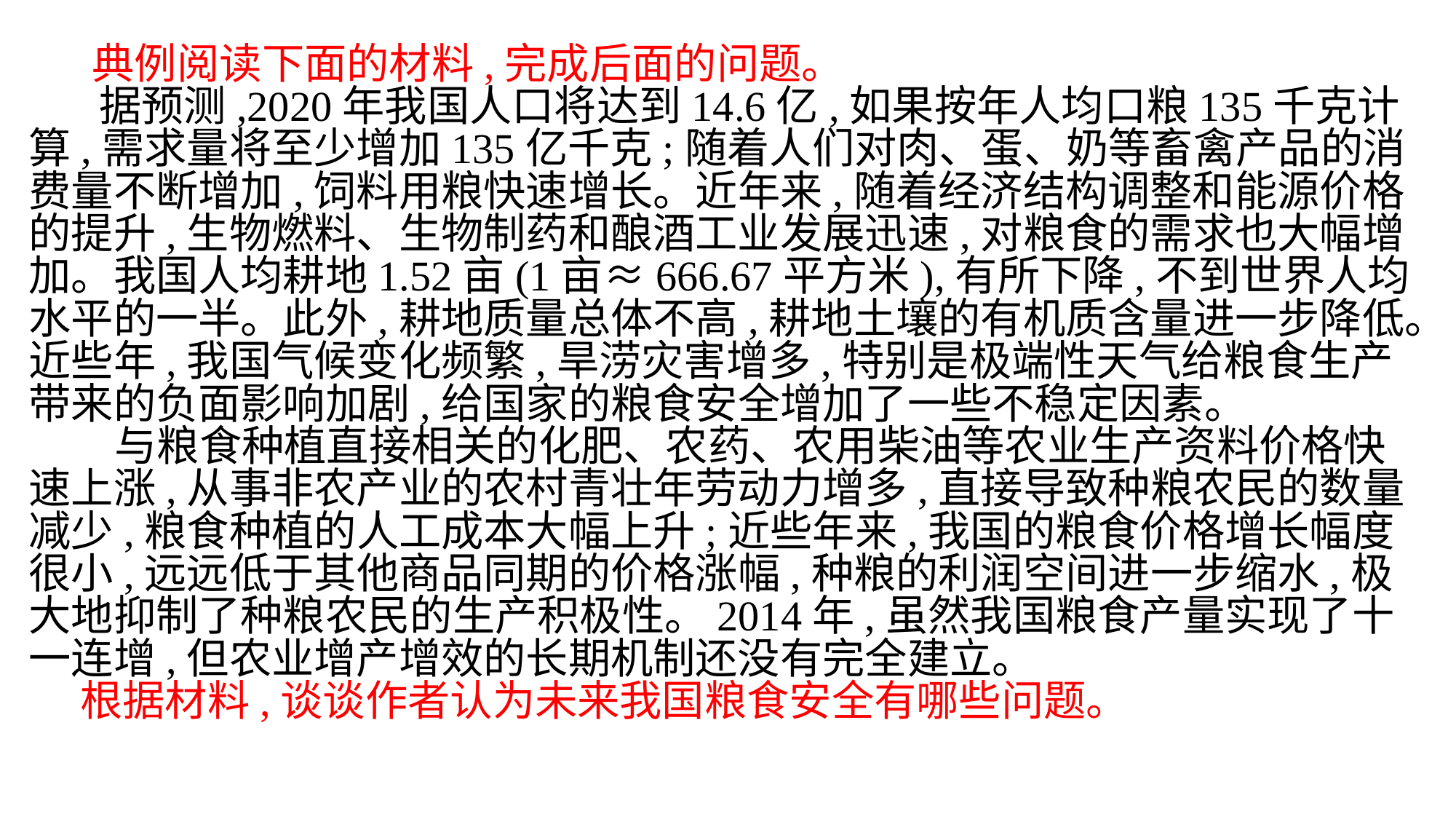

典例阅读下面的材料,完成后面的问题。
   据预测,2020年我国人口将达到14.6亿,如果按年人均口粮135千克计算,需求量将至少增加135亿千克;随着人们对肉、蛋、奶等畜禽产品的消费量不断增加,饲料用粮快速增长。近年来,随着经济结构调整和能源价格的提升,生物燃料、生物制药和酿酒工业发展迅速,对粮食的需求也大幅增加。我国人均耕地1.52亩(1亩≈666.67平方米),有所下降,不到世界人均水平的一半。此外,耕地质量总体不高,耕地土壤的有机质含量进一步降低。近些年,我国气候变化频繁,旱涝灾害增多,特别是极端性天气给粮食生产带来的负面影响加剧,给国家的粮食安全增加了一些不稳定因素。
        与粮食种植直接相关的化肥、农药、农用柴油等农业生产资料价格快速上涨,从事非农产业的农村青壮年劳动力增多,直接导致种粮农民的数量减少,粮食种植的人工成本大幅上升;近些年来,我国的粮食价格增长幅度很小,远远低于其他商品同期的价格涨幅,种粮的利润空间进一步缩水,极大地抑制了种粮农民的生产积极性。2014年,虽然我国粮食产量实现了十一连增,但农业增产增效的长期机制还没有完全建立。
 根据材料,谈谈作者认为未来我国粮食安全有哪些问题。